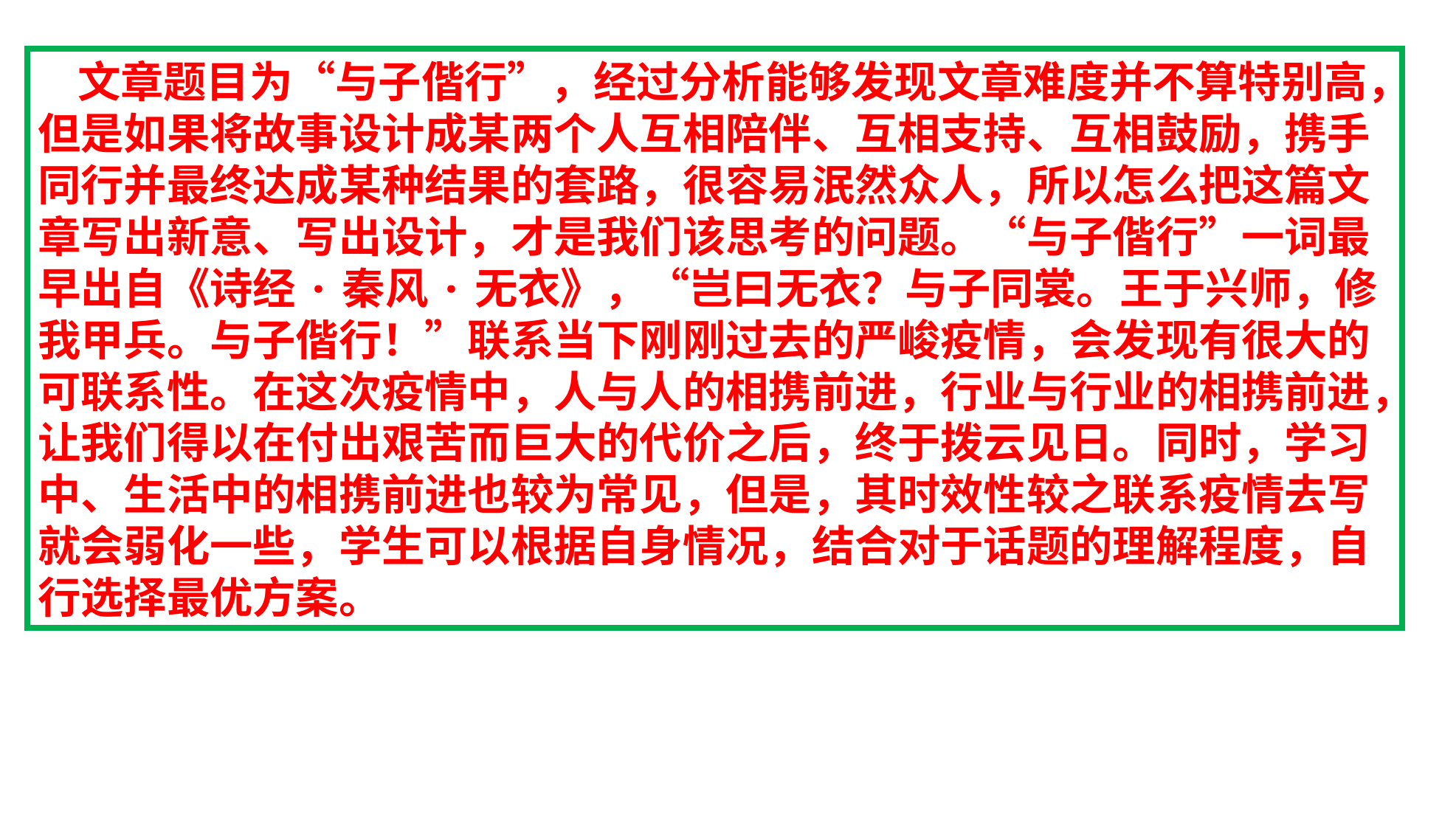

文章题目为“与子偕行”，经过分析能够发现文章难度并不算特别高，但是如果将故事设计成某两个人互相陪伴、互相支持、互相鼓励，携手同行并最终达成某种结果的套路，很容易泯然众人，所以怎么把这篇文章写出新意、写出设计，才是我们该思考的问题。“与子偕行”一词最早出自《诗经·秦风·无衣》，“岂曰无衣？与子同裳。王于兴师，修我甲兵。与子偕行！”联系当下刚刚过去的严峻疫情，会发现有很大的可联系性。在这次疫情中，人与人的相携前进，行业与行业的相携前进，让我们得以在付出艰苦而巨大的代价之后，终于拨云见日。同时，学习中、生活中的相携前进也较为常见，但是，其时效性较之联系疫情去写就会弱化一些，学生可以根据自身情况，结合对于话题的理解程度，自行选择最优方案。